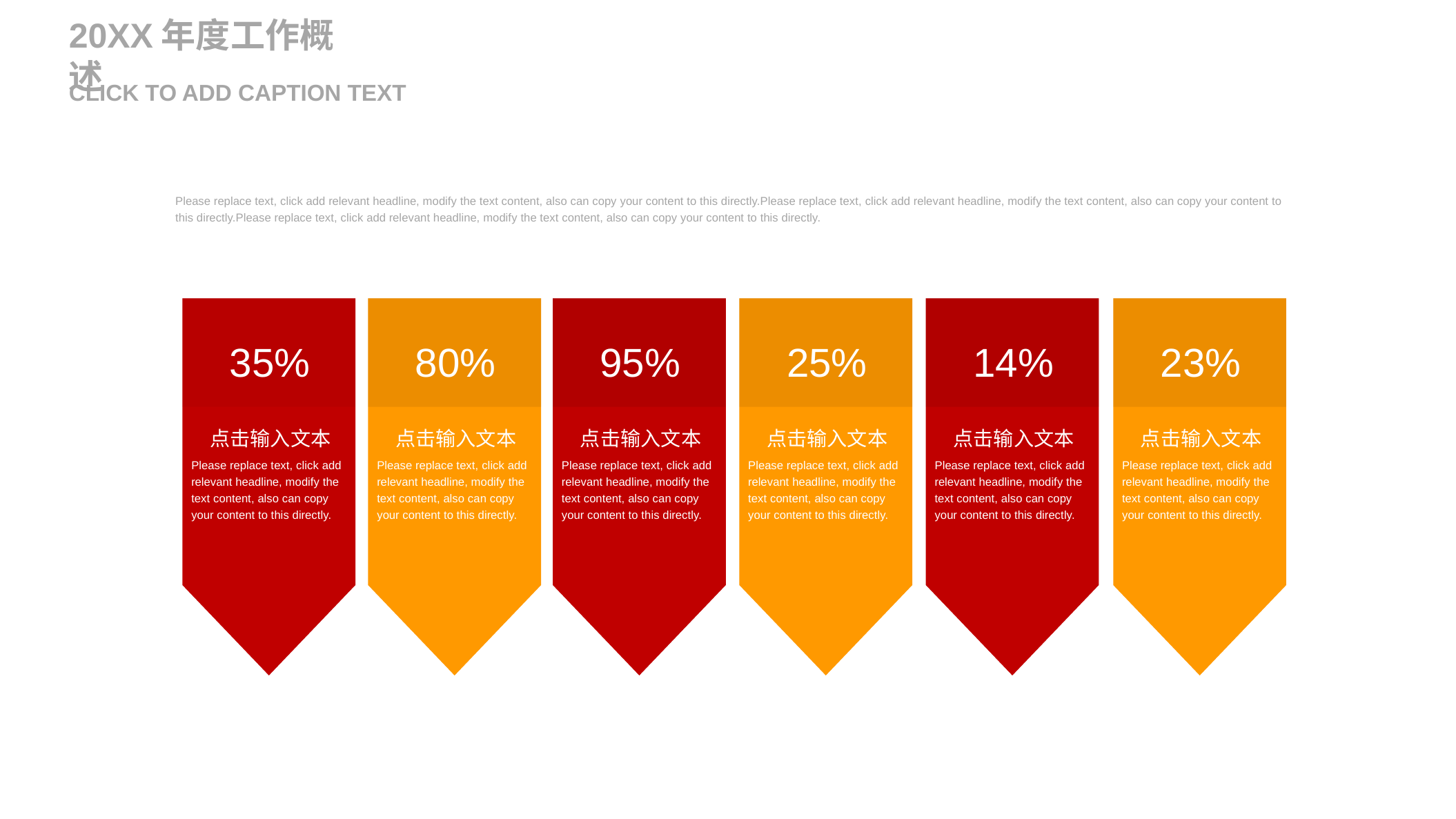

20XX年度工作概述
CLICK TO ADD CAPTION TEXT
Please replace text, click add relevant headline, modify the text content, also can copy your content to this directly.Please replace text, click add relevant headline, modify the text content, also can copy your content to this directly.Please replace text, click add relevant headline, modify the text content, also can copy your content to this directly.

35%
80%
95%
25%
14%
23%
点击输入文本
点击输入文本
点击输入文本
点击输入文本
点击输入文本
点击输入文本
Please replace text, click add relevant headline, modify the text content, also can copy your content to this directly.
Please replace text, click add relevant headline, modify the text content, also can copy your content to this directly.
Please replace text, click add relevant headline, modify the text content, also can copy your content to this directly.
Please replace text, click add relevant headline, modify the text content, also can copy your content to this directly.
Please replace text, click add relevant headline, modify the text content, also can copy your content to this directly.
Please replace text, click add relevant headline, modify the text content, also can copy your content to this directly.